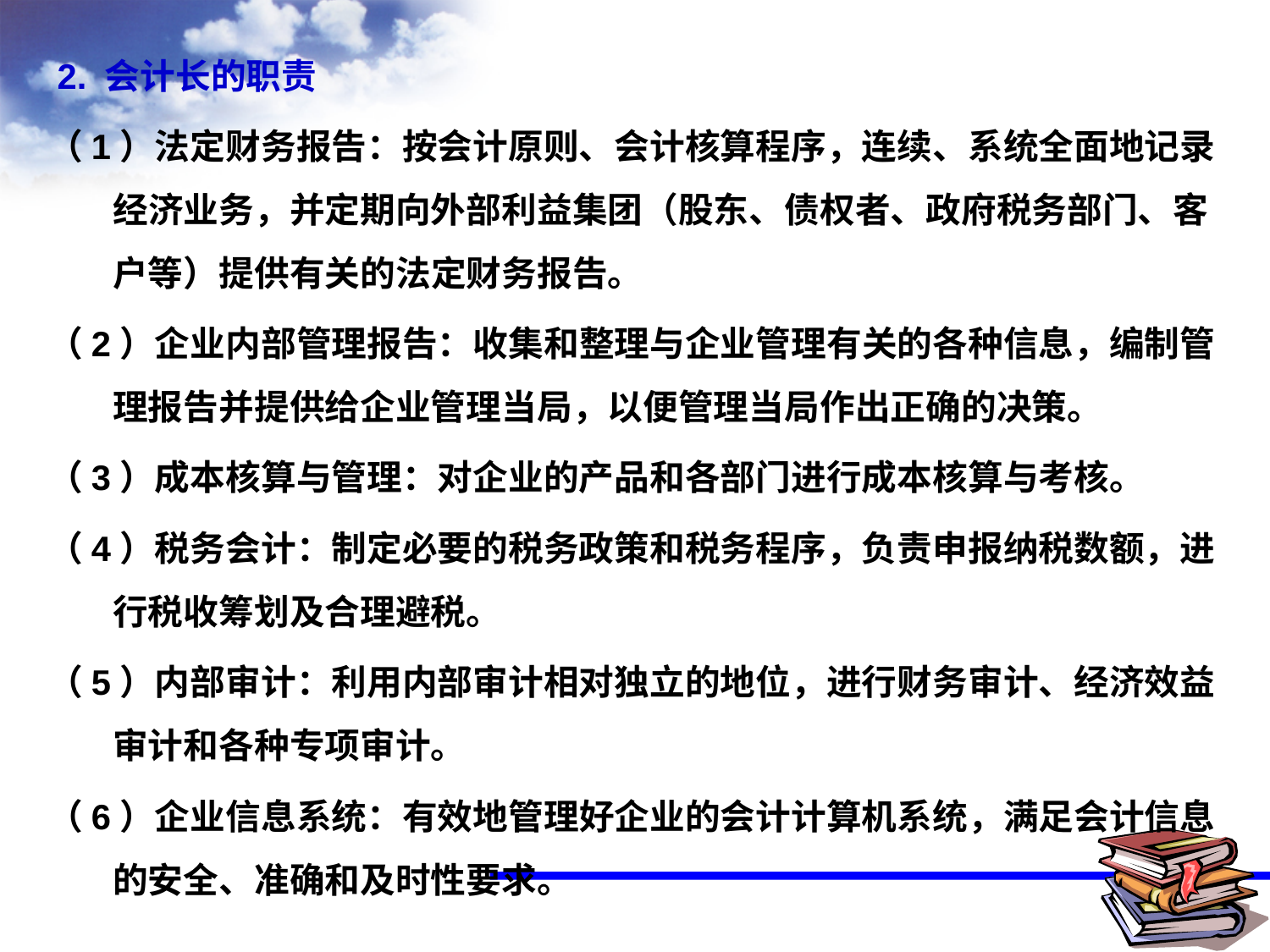

2. 会计长的职责
（1）法定财务报告：按会计原则、会计核算程序，连续、系统全面地记录经济业务，并定期向外部利益集团（股东、债权者、政府税务部门、客户等）提供有关的法定财务报告。
（2）企业内部管理报告：收集和整理与企业管理有关的各种信息，编制管理报告并提供给企业管理当局，以便管理当局作出正确的决策。
（3）成本核算与管理：对企业的产品和各部门进行成本核算与考核。
（4）税务会计：制定必要的税务政策和税务程序，负责申报纳税数额，进行税收筹划及合理避税。
（5）内部审计：利用内部审计相对独立的地位，进行财务审计、经济效益审计和各种专项审计。
（6）企业信息系统：有效地管理好企业的会计计算机系统，满足会计信息的安全、准确和及时性要求。